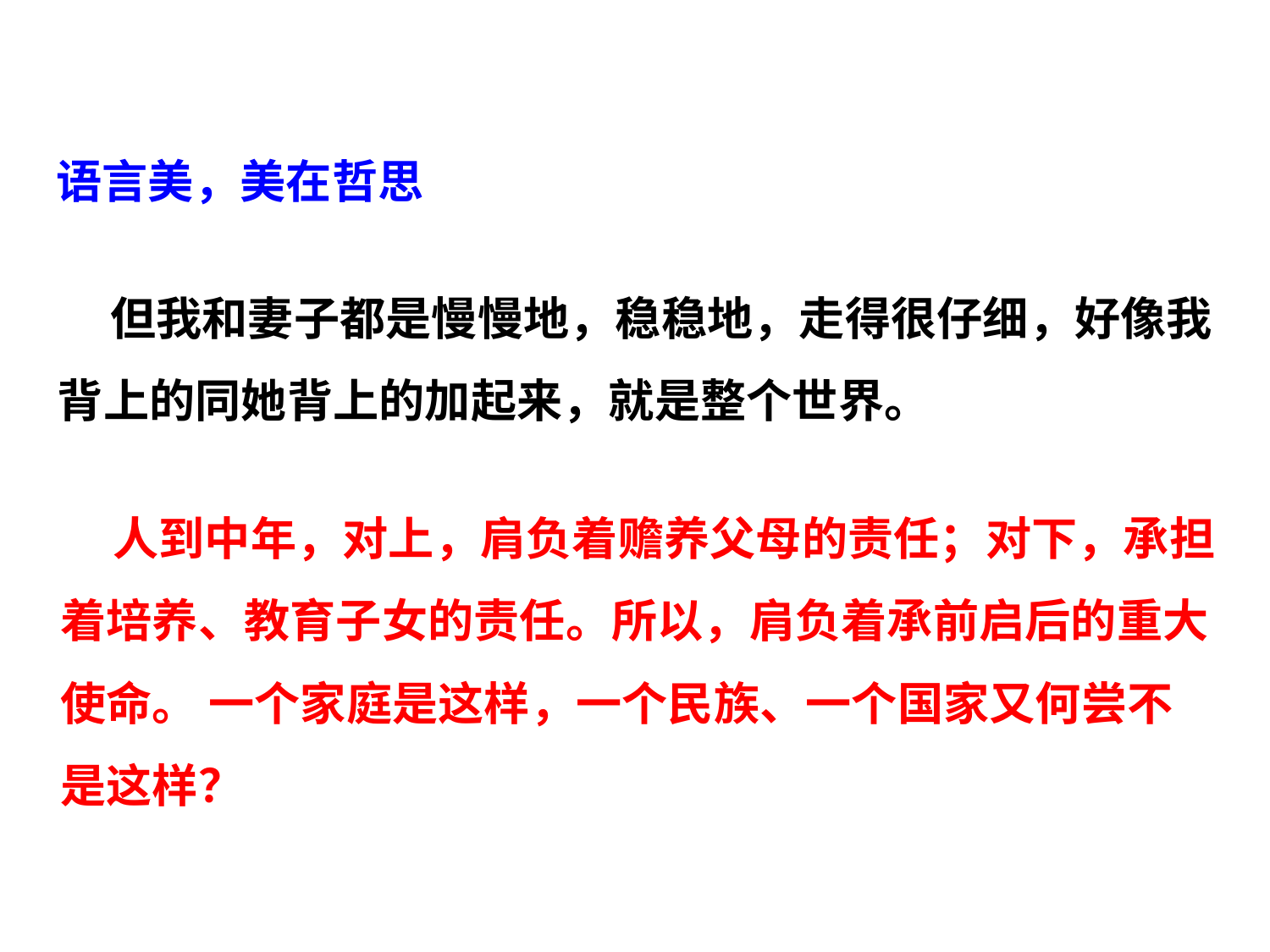

语言美，美在哲思
    但我和妻子都是慢慢地，稳稳地，走得很仔细，好像我背上的同她背上的加起来，就是整个世界。
    人到中年，对上，肩负着赡养父母的责任；对下，承担着培养、教育子女的责任。所以，肩负着承前启后的重大使命。 一个家庭是这样，一个民族、一个国家又何尝不是这样？